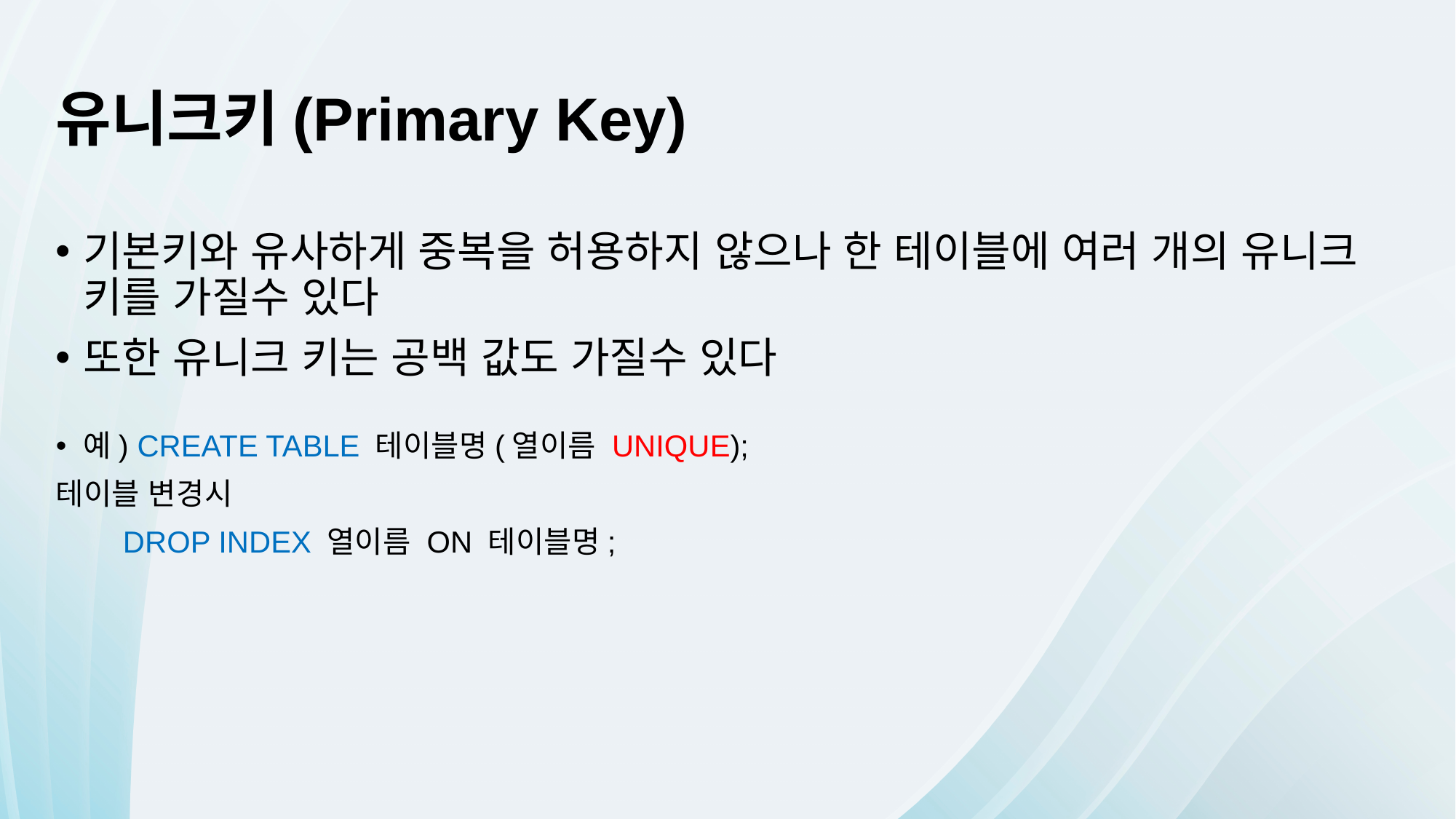

유니크키(Primary Key)

기본키와 유사하게 중복을 허용하지 않으나 한 테이블에 여러 개의 유니크 키를 가질수 있다
또한 유니크 키는 공백 값도 가질수 있다

예) CREATE TABLE 테이블명(열이름 UNIQUE);
테이블 변경시
        DROP INDEX 열이름 ON 테이블명;